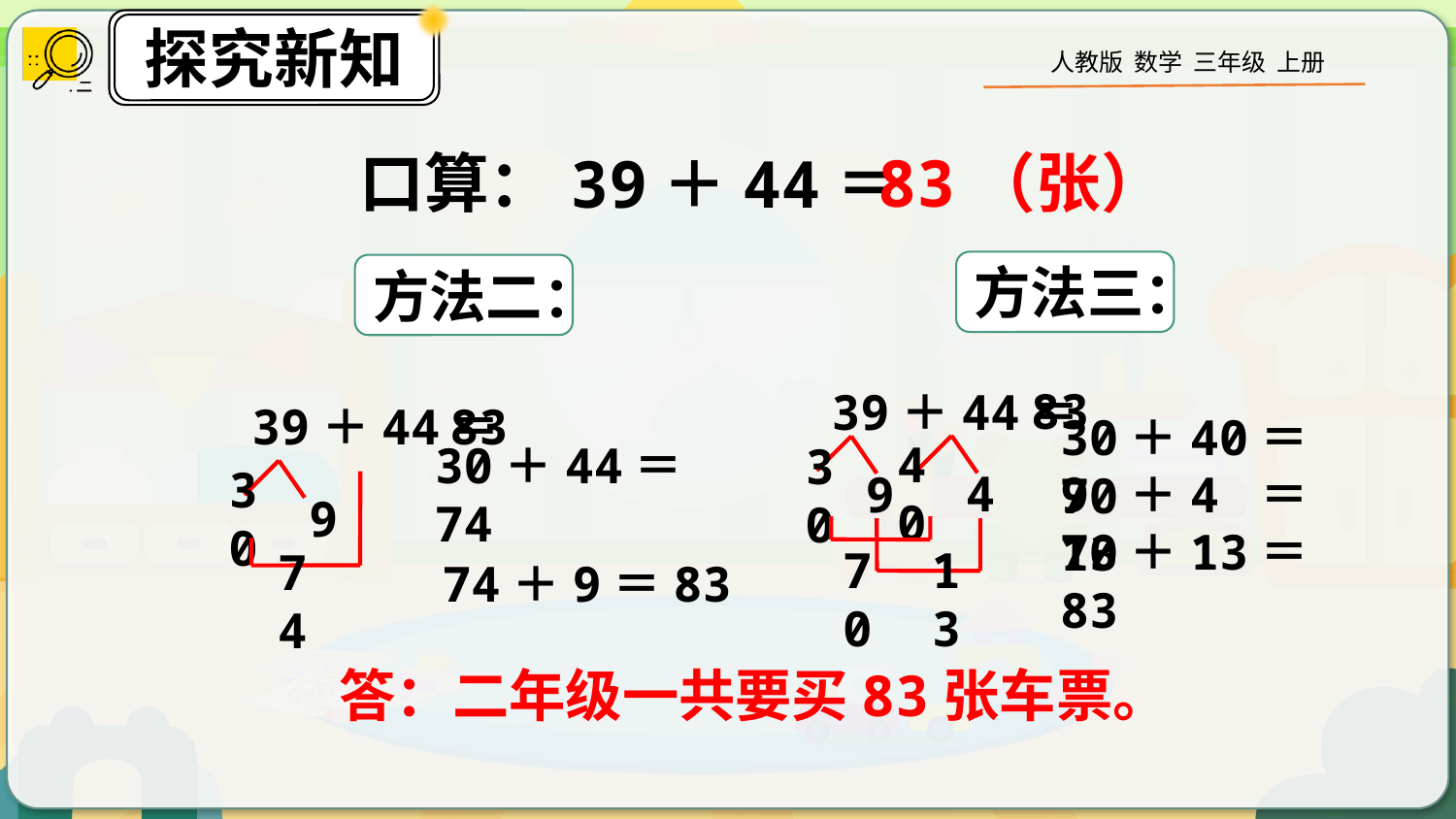

口算：
83（张）
39＋44＝
方法三：
方法二：
83
39＋44＝
83
39＋44＝
30＋40＝70

40
4
9
30＋44＝74
30

30
9
9 ＋4 ＝13

70＋13＝83
74＋9＝83
70
13
74
答：二年级一共要买83张车票。